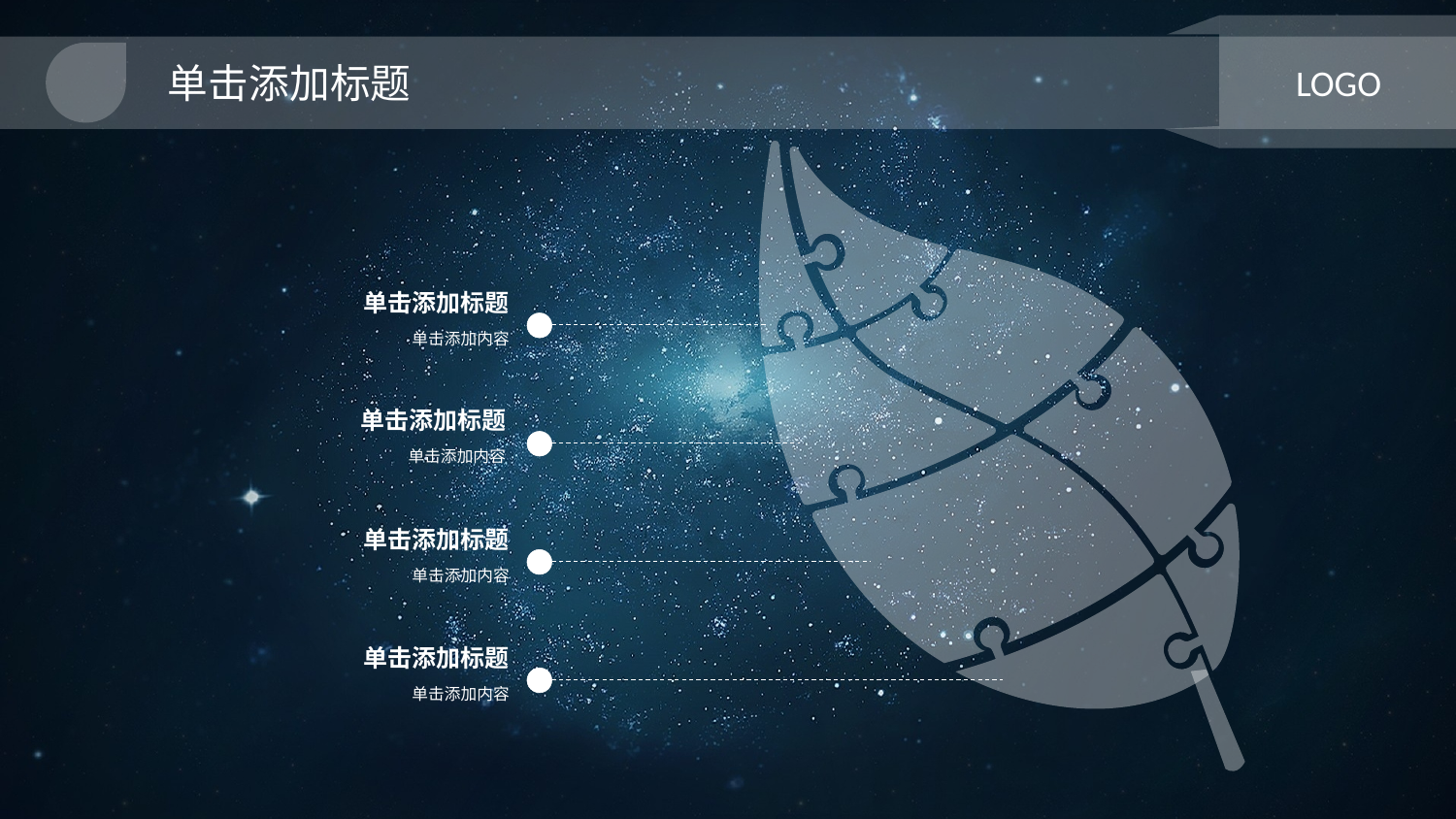

单击添加标题
LOGO

单击添加标题
单击添加内容

单击添加标题
单击添加内容

单击添加标题
单击添加内容

单击添加标题
单击添加内容